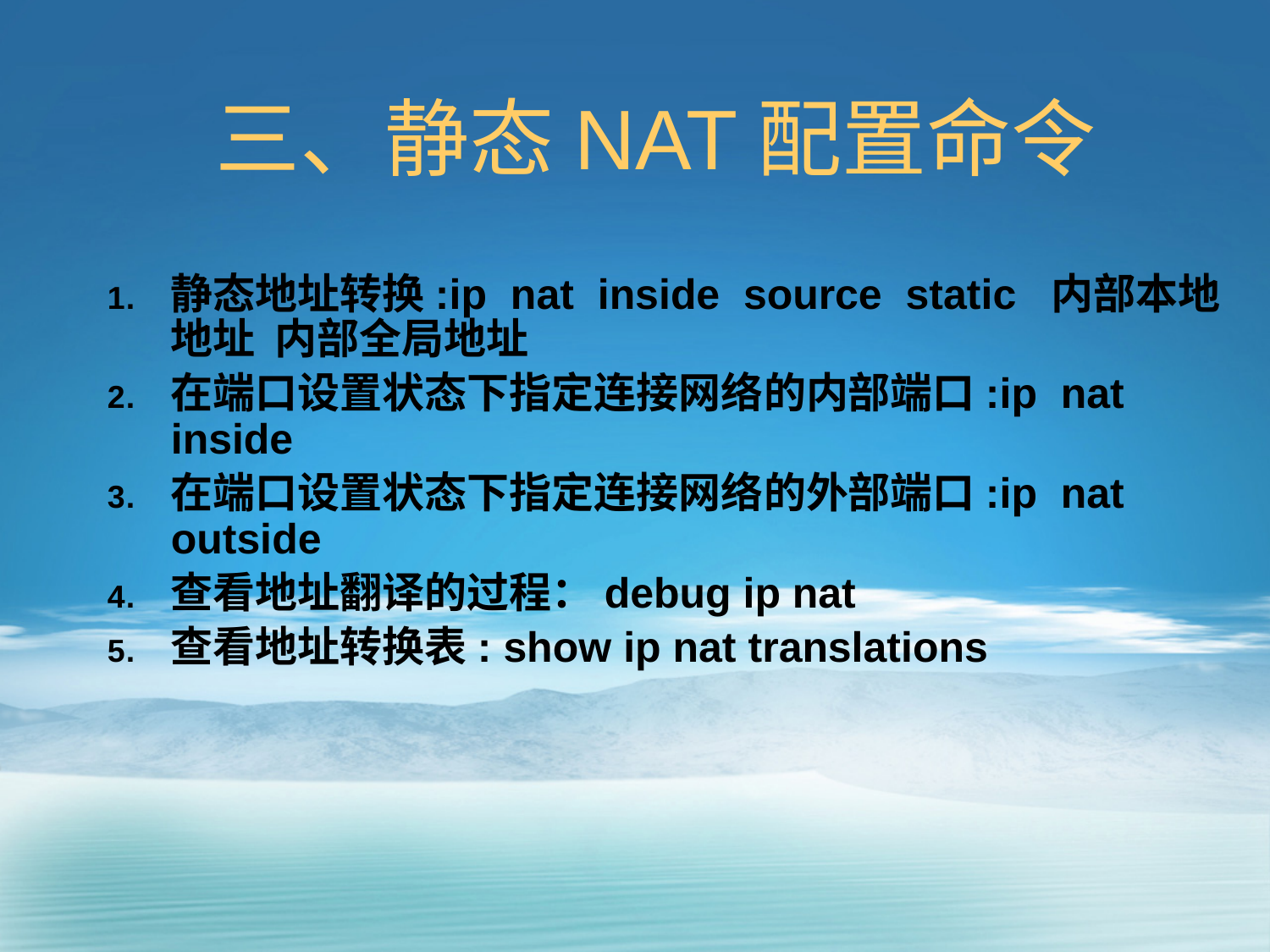

# 三、静态NAT配置命令
静态地址转换:ip  nat  inside  source  static  内部本地地址  内部全局地址
在端口设置状态下指定连接网络的内部端口:ip  nat  inside
在端口设置状态下指定连接网络的外部端口:ip  nat  outside
查看地址翻译的过程：debug ip nat
查看地址转换表: show ip nat translations